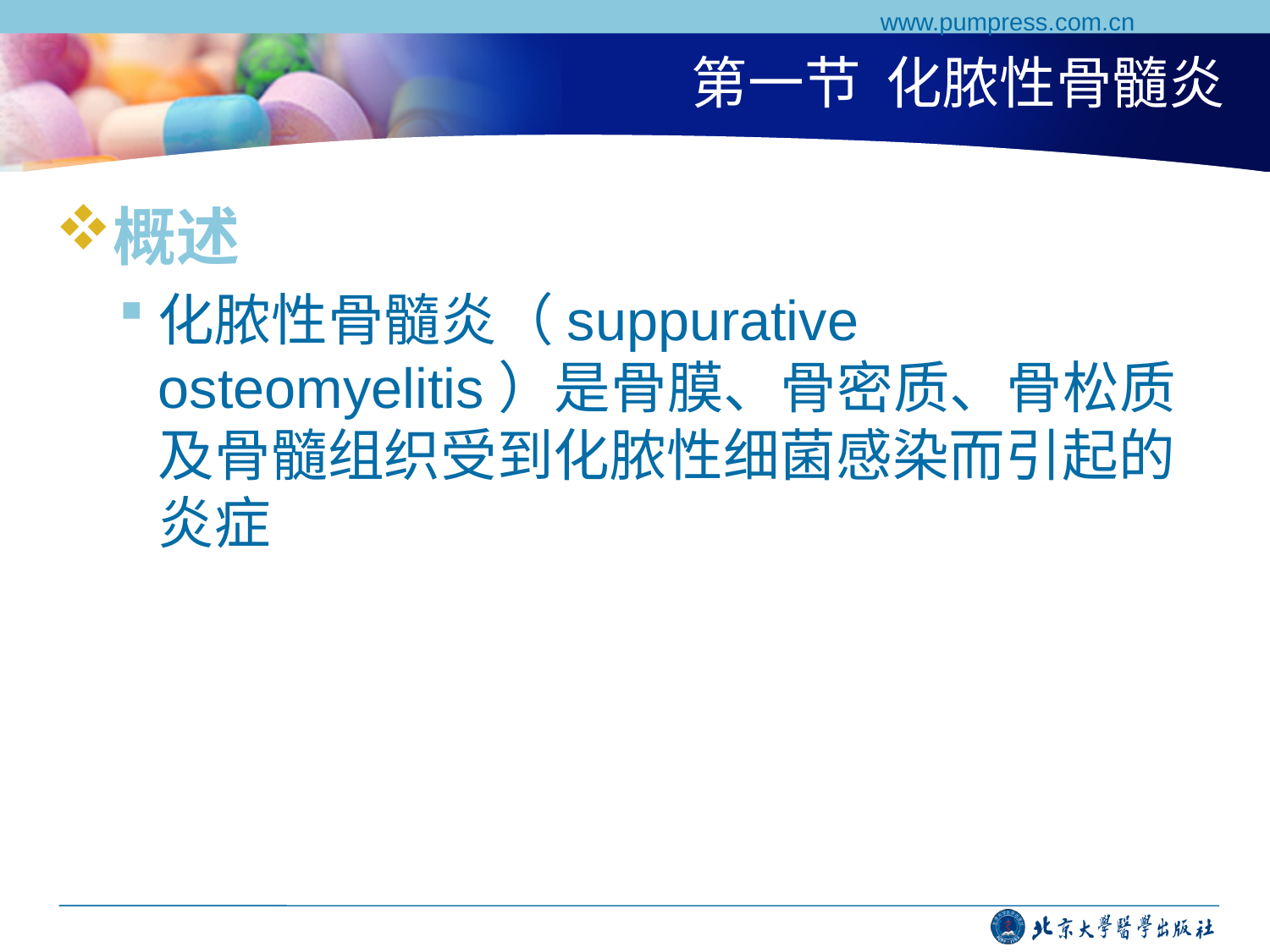

www.pumpress.com.cn
# 第一节  化脓性骨髓炎
概述
化脓性骨髓炎（suppurative osteomyelitis）是骨膜、骨密质、骨松质及骨髓组织受到化脓性细菌感染而引起的炎症